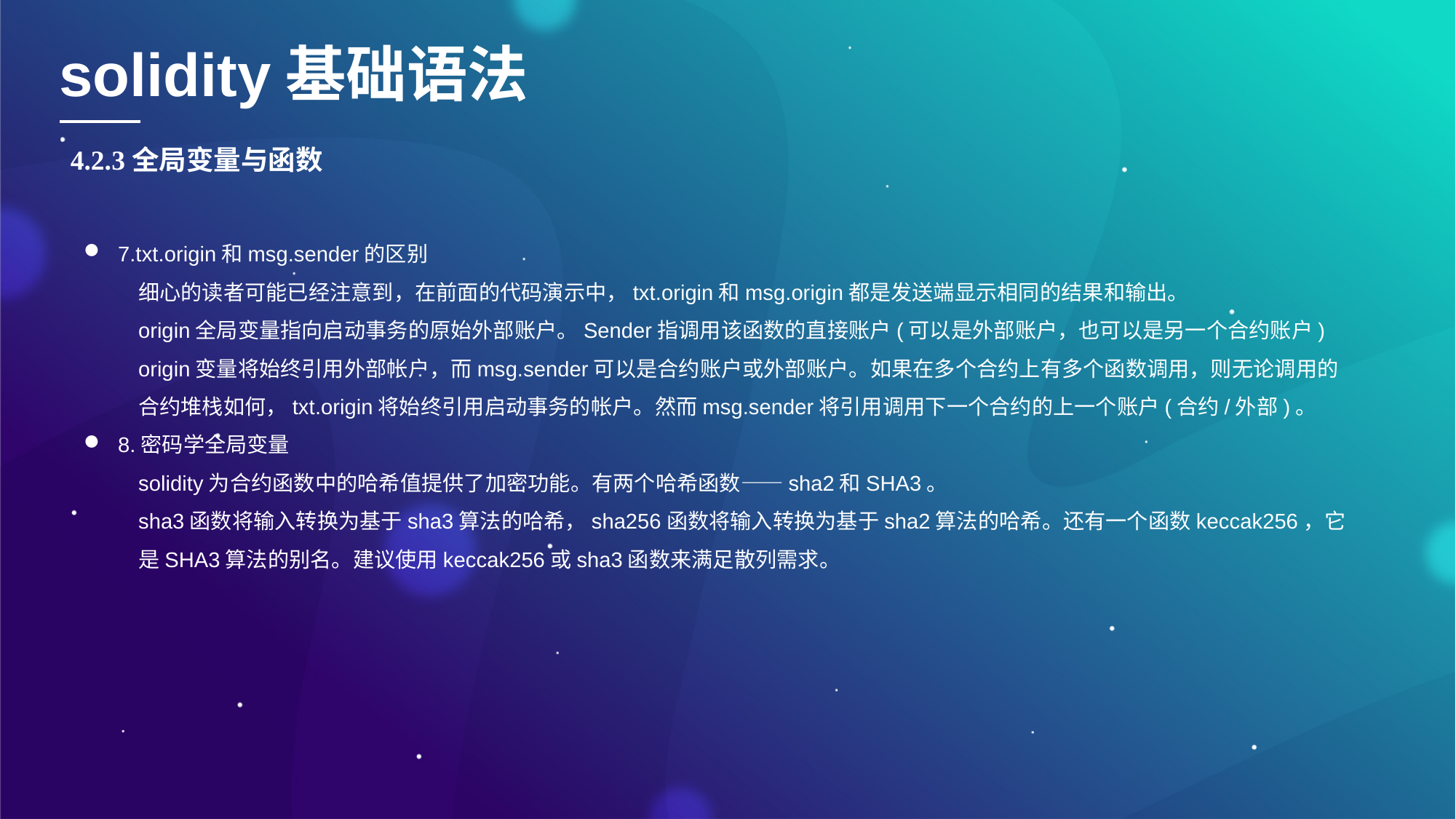

solidity基础语法
4.2.3全局变量与函数

7.txt.origin和msg.sender的区别
细心的读者可能已经注意到，在前面的代码演示中，txt.origin和msg.origin都是发送端显示相同的结果和输出。
origin全局变量指向启动事务的原始外部账户。Sender指调用该函数的直接账户(可以是外部账户，也可以是另一个合约账户)
origin变量将始终引用外部帐户，而msg.sender可以是合约账户或外部账户。如果在多个合约上有多个函数调用，则无论调用的合约堆栈如何，txt.origin将始终引用启动事务的帐户。然而msg.sender将引用调用下一个合约的上一个账户(合约/外部)。
8.密码学全局变量
solidity为合约函数中的哈希值提供了加密功能。有两个哈希函数——sha2和SHA3。
sha3函数将输入转换为基于sha3算法的哈希，sha256函数将输入转换为基于sha2算法的哈希。还有一个函数keccak256，它是SHA3算法的别名。建议使用keccak256或sha3函数来满足散列需求。